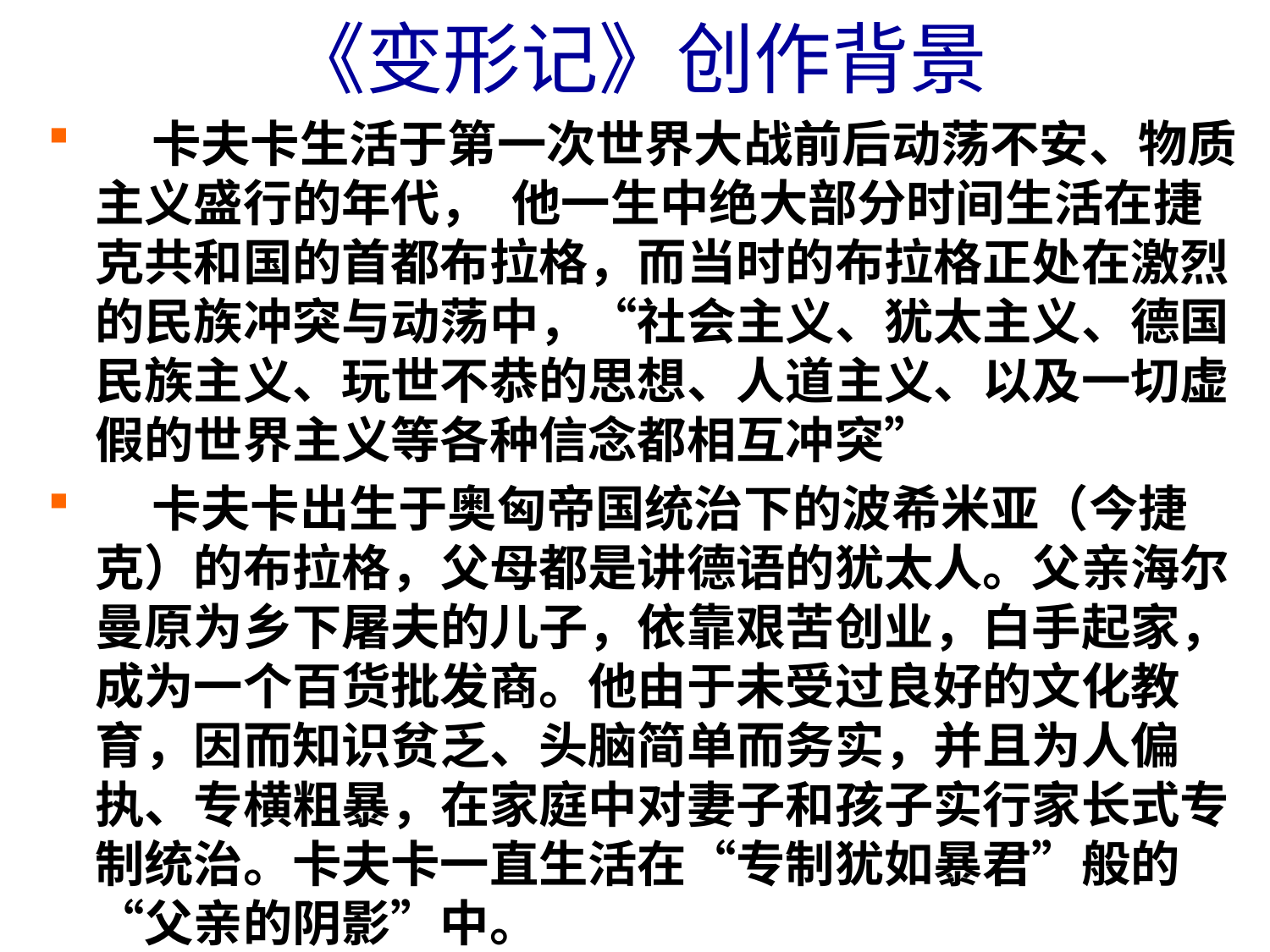

# 《变形记》创作背景
    卡夫卡生活于第一次世界大战前后动荡不安、物质主义盛行的年代，  他一生中绝大部分时间生活在捷克共和国的首都布拉格，而当时的布拉格正处在激烈的民族冲突与动荡中，“社会主义、犹太主义、德国民族主义、玩世不恭的思想、人道主义、以及一切虚假的世界主义等各种信念都相互冲突”
    卡夫卡出生于奥匈帝国统治下的波希米亚（今捷克）的布拉格，父母都是讲德语的犹太人。父亲海尔曼原为乡下屠夫的儿子，依靠艰苦创业，白手起家，成为一个百货批发商。他由于未受过良好的文化教育，因而知识贫乏、头脑简单而务实，并且为人偏执、专横粗暴，在家庭中对妻子和孩子实行家长式专制统治。卡夫卡一直生活在“专制犹如暴君”般的“父亲的阴影”中。